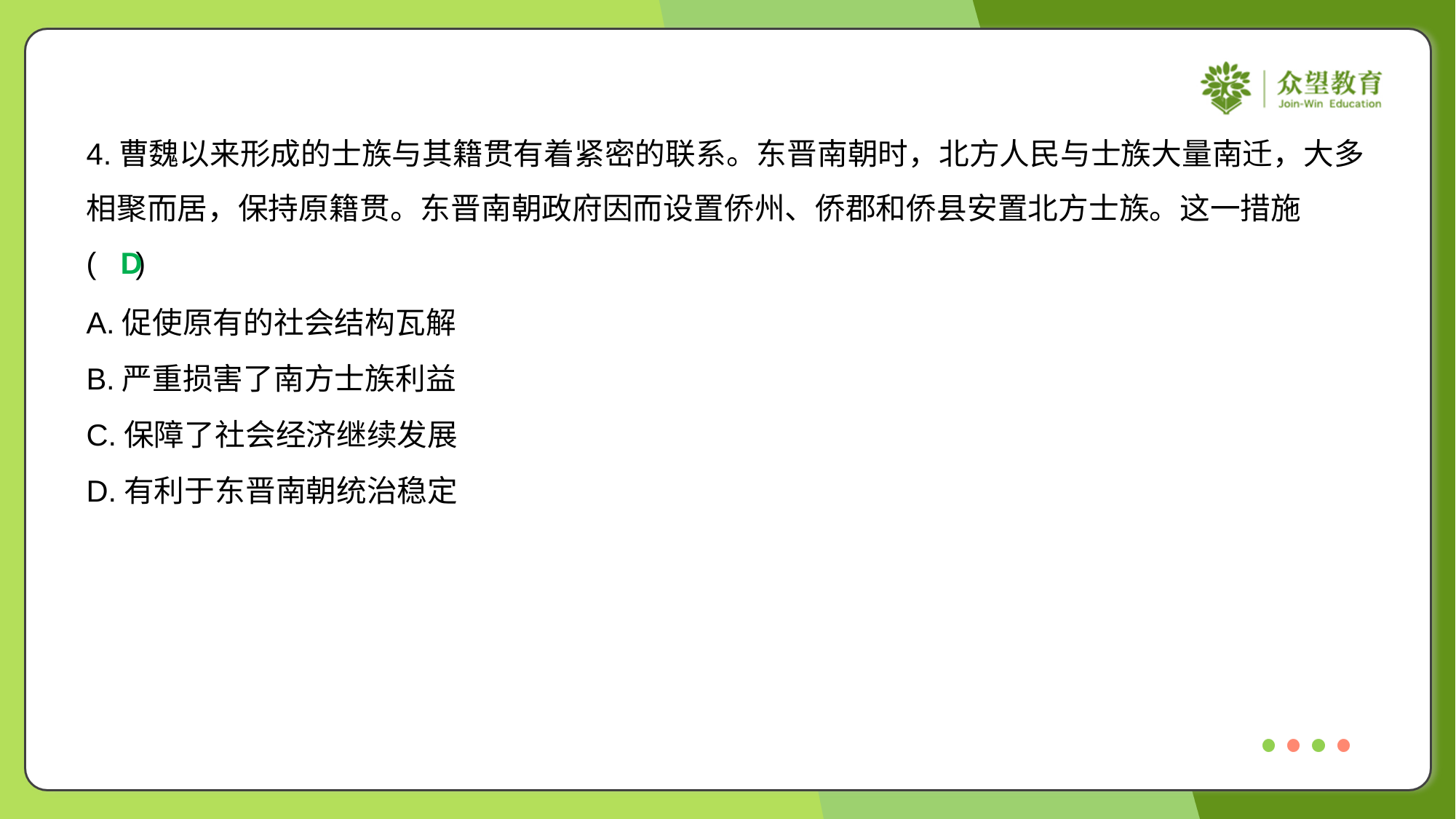

4.曹魏以来形成的士族与其籍贯有着紧密的联系。东晋南朝时，北方人民与士族大量南迁，大多
相聚而居，保持原籍贯。东晋南朝政府因而设置侨州、侨郡和侨县安置北方士族。这一措施
(     )
D
A.促使原有的社会结构瓦解
B.严重损害了南方士族利益
C.保障了社会经济继续发展
D.有利于东晋南朝统治稳定